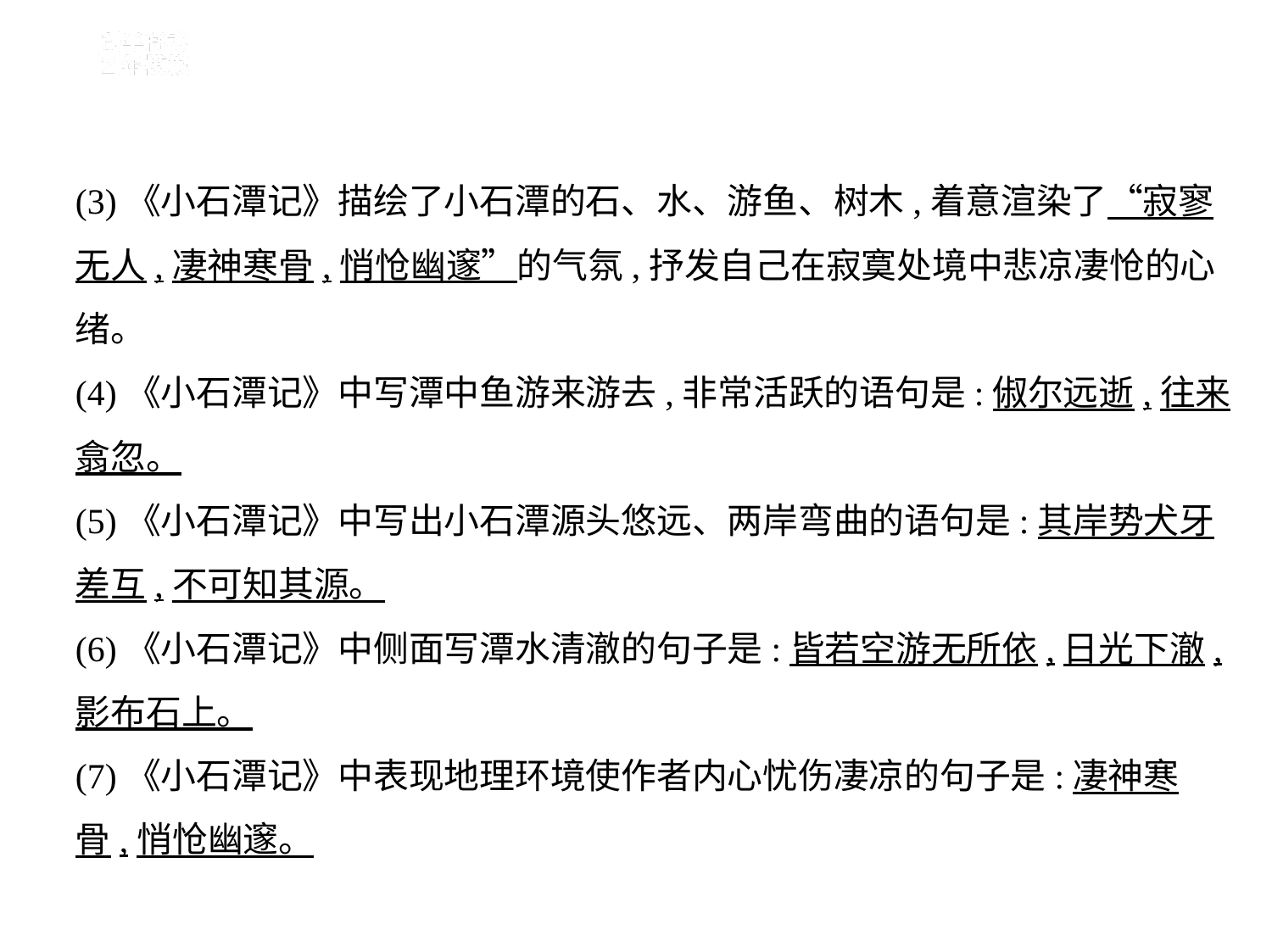

(3)《小石潭记》描绘了小石潭的石、水、游鱼、树木,着意渲染了“寂寥
无人,凄神寒骨,悄怆幽邃”的气氛,抒发自己在寂寞处境中悲凉凄怆的心
绪。
(4)《小石潭记》中写潭中鱼游来游去,非常活跃的语句是:俶尔远逝,往来
翕忽。
(5)《小石潭记》中写出小石潭源头悠远、两岸弯曲的语句是:其岸势犬牙
差互,不可知其源。
(6)《小石潭记》中侧面写潭水清澈的句子是:皆若空游无所依,日光下澈,
影布石上。
(7)《小石潭记》中表现地理环境使作者内心忧伤凄凉的句子是:凄神寒
骨,悄怆幽邃。